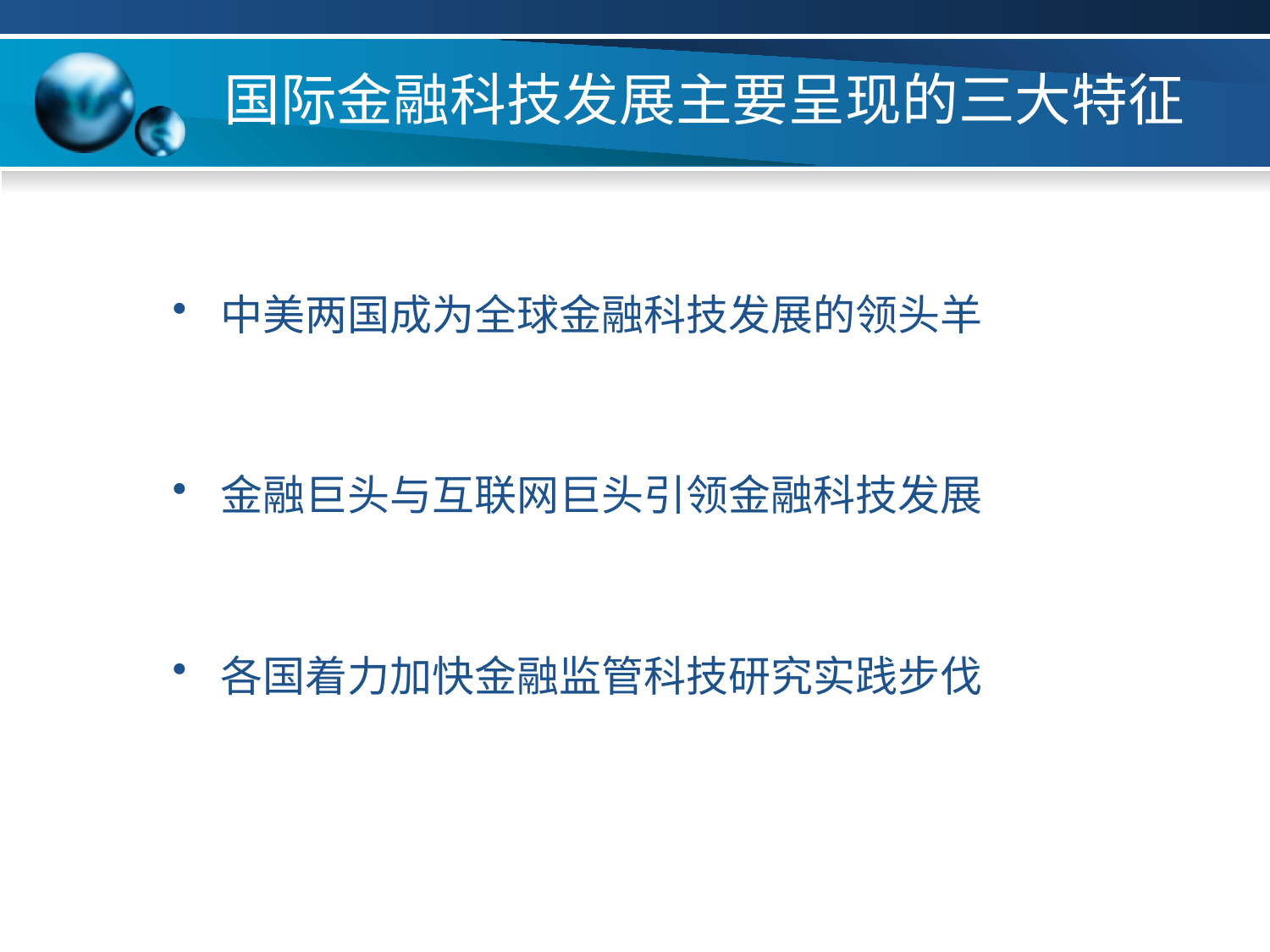

# 国际金融科技发展主要呈现的三大特征
中美两国成为全球金融科技发展的领头羊
金融巨头与互联网巨头引领金融科技发展
各国着力加快金融监管科技研究实践步伐